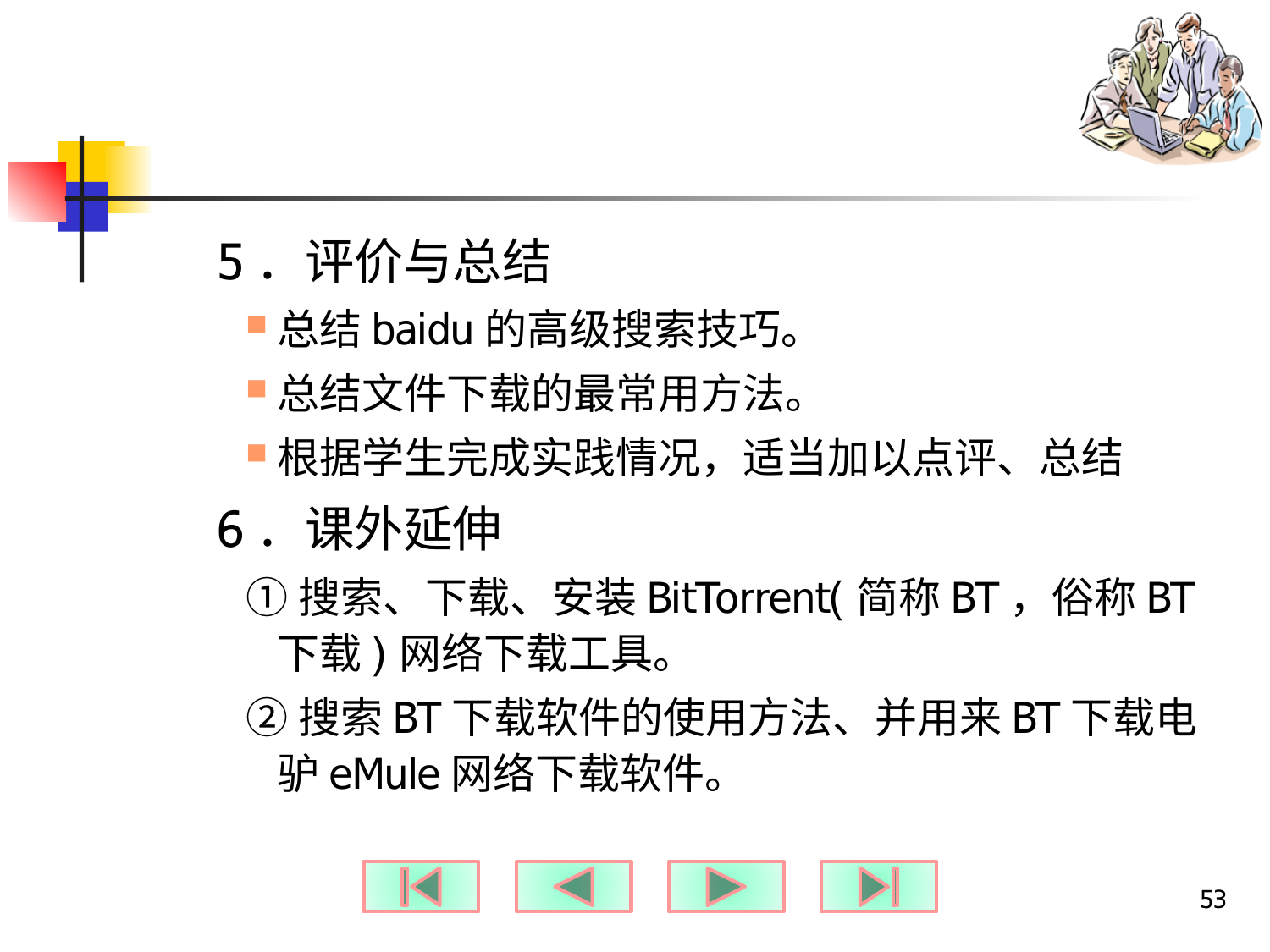

#
5．评价与总结
总结baidu的高级搜索技巧。
总结文件下载的最常用方法。
根据学生完成实践情况，适当加以点评、总结
6．课外延伸
①搜索、下载、安装BitTorrent(简称BT，俗称BT下载)网络下载工具。
②搜索BT下载软件的使用方法、并用来BT下载电驴eMule网络下载软件。
53